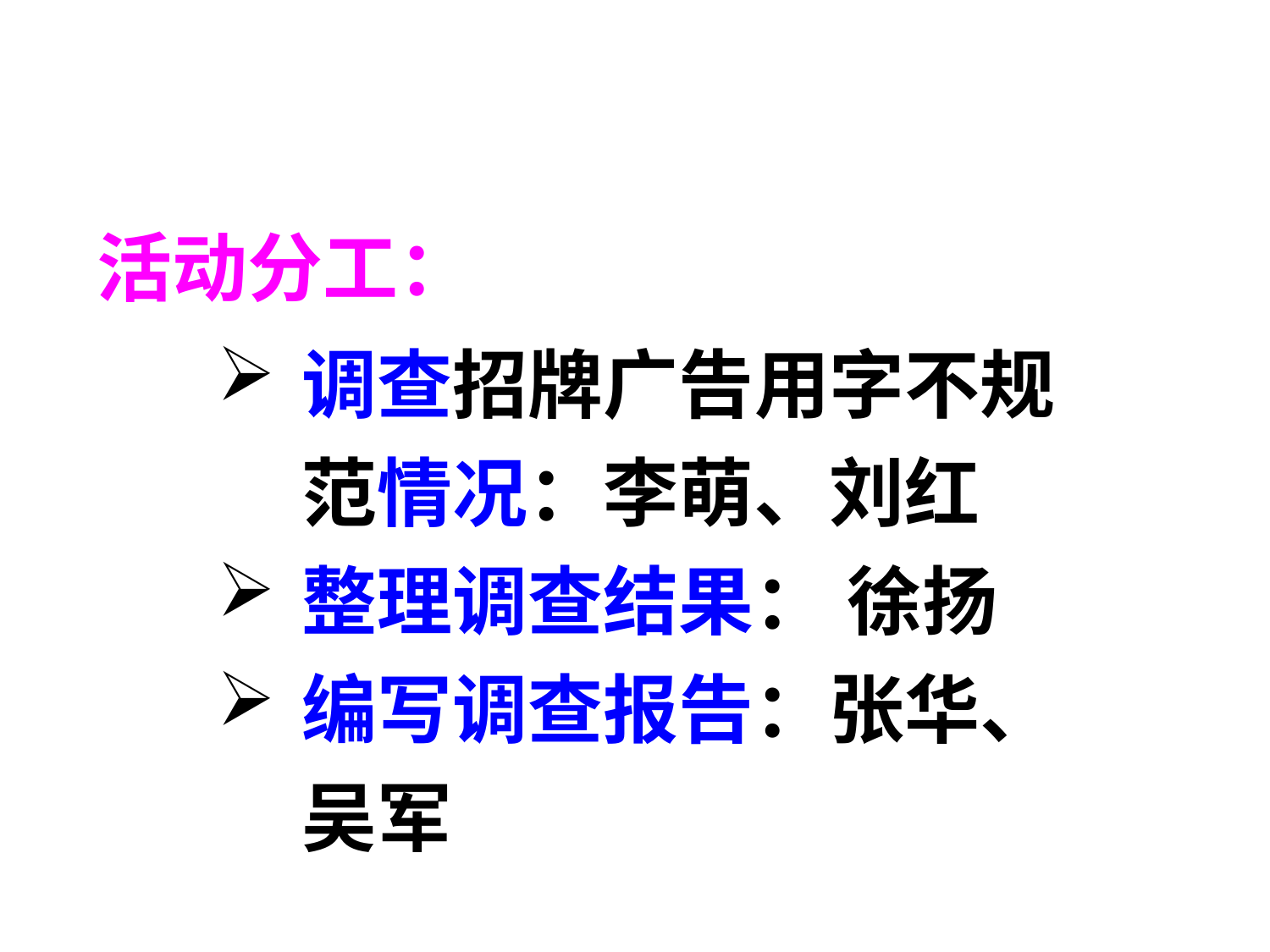

活动分工：
调查招牌广告用字不规范情况：李萌、刘红
整理调查结果： 徐扬
编写调查报告：张华、吴军